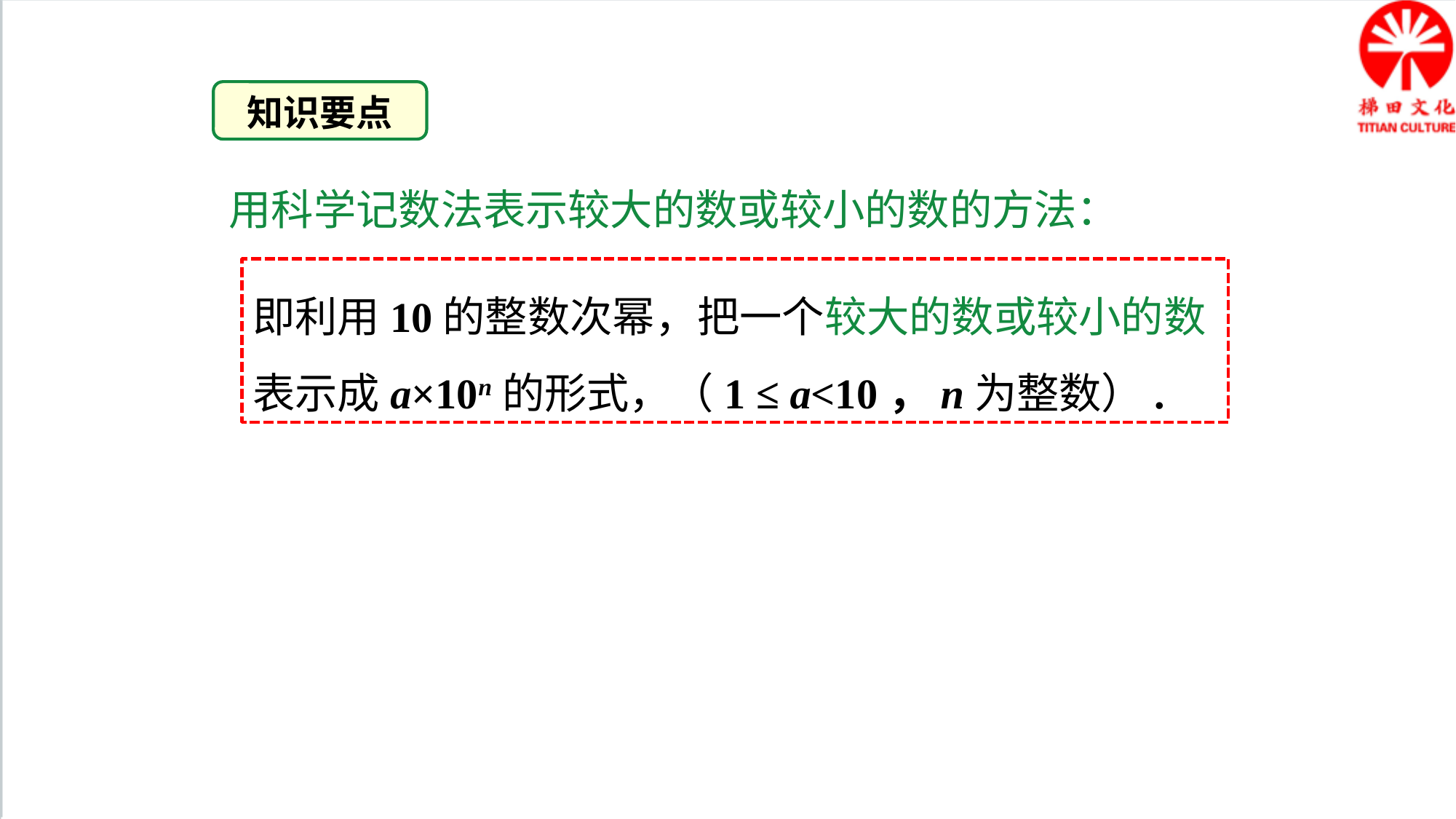

知识要点
用科学记数法表示较大的数或较小的数的方法：
即利用10的整数次幂，把一个较大的数或较小的数表示成a×10n的形式，（1 ≤ a<10，n为整数）.